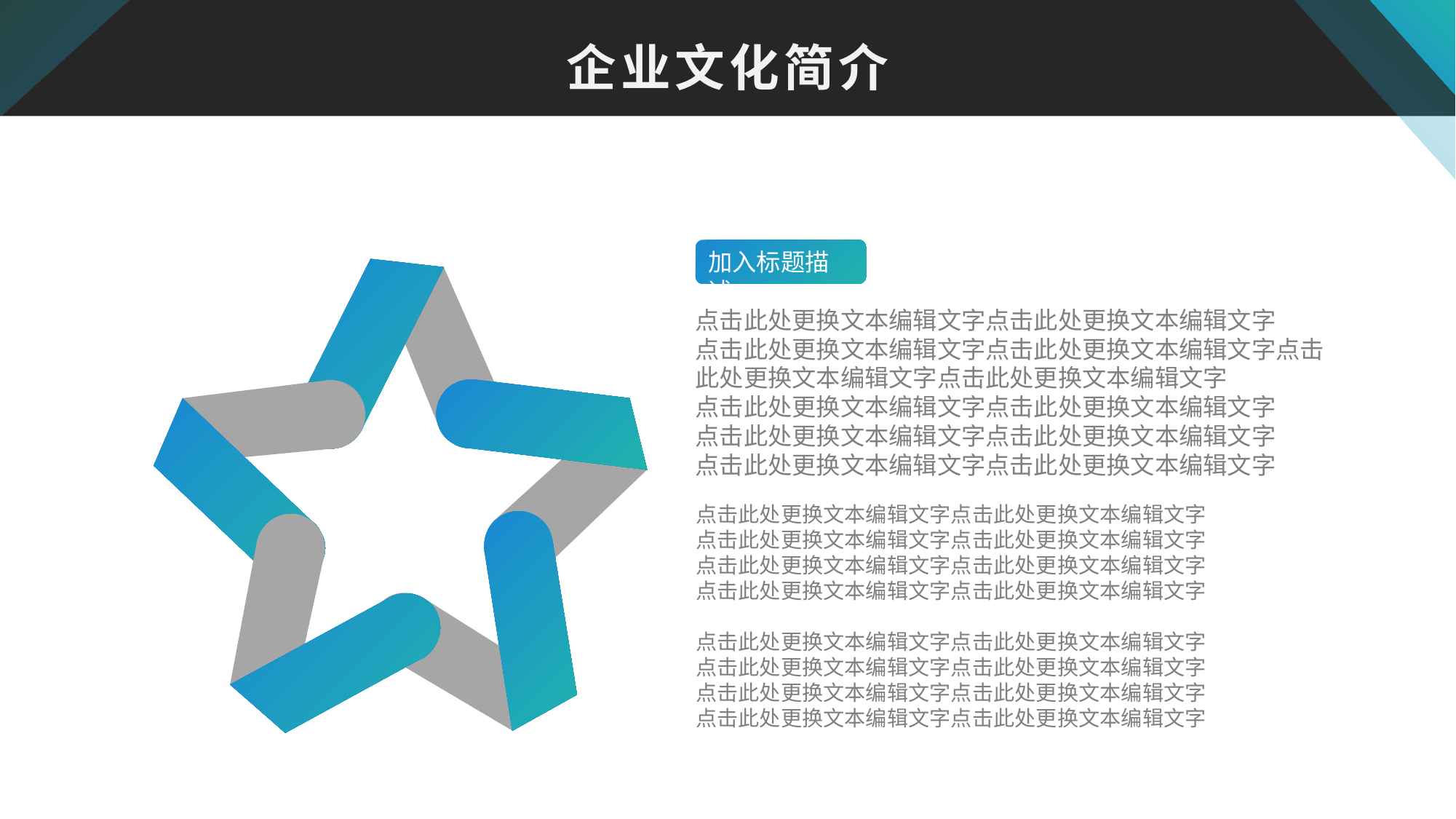

企业文化简介
加入标题描述

点击此处更换文本编辑文字点击此处更换文本编辑文字
点击此处更换文本编辑文字点击此处更换文本编辑文字点击此处更换文本编辑文字点击此处更换文本编辑文字
点击此处更换文本编辑文字点击此处更换文本编辑文字
点击此处更换文本编辑文字点击此处更换文本编辑文字
点击此处更换文本编辑文字点击此处更换文本编辑文字

点击此处更换文本编辑文字点击此处更换文本编辑文字
点击此处更换文本编辑文字点击此处更换文本编辑文字
点击此处更换文本编辑文字点击此处更换文本编辑文字
点击此处更换文本编辑文字点击此处更换文本编辑文字

点击此处更换文本编辑文字点击此处更换文本编辑文字
点击此处更换文本编辑文字点击此处更换文本编辑文字
点击此处更换文本编辑文字点击此处更换文本编辑文字
点击此处更换文本编辑文字点击此处更换文本编辑文字